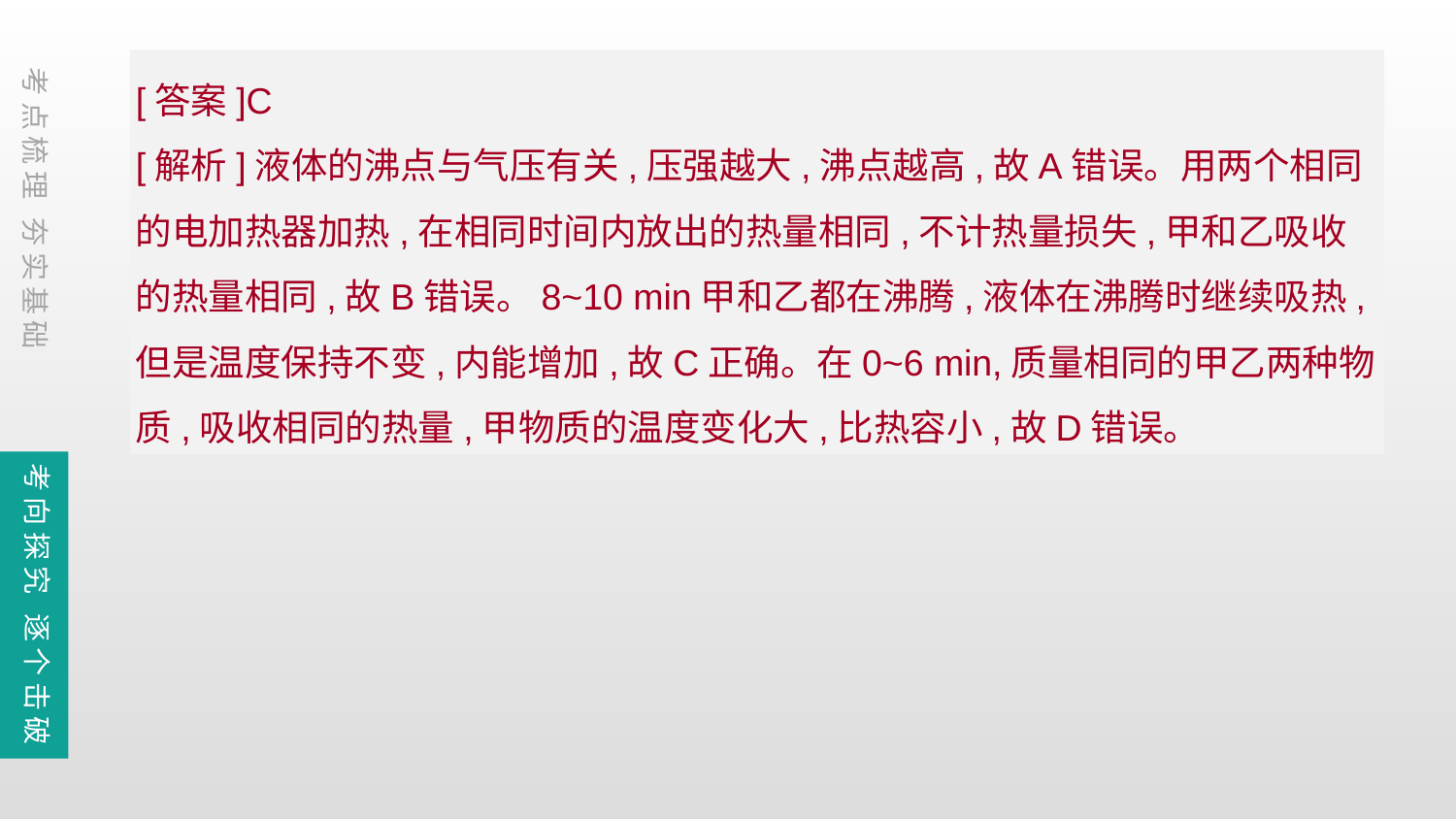

[答案]C
[解析]液体的沸点与气压有关,压强越大,沸点越高,故A错误。用两个相同的电加热器加热,在相同时间内放出的热量相同,不计热量损失,甲和乙吸收的热量相同,故B错误。8~10 min甲和乙都在沸腾,液体在沸腾时继续吸热,但是温度保持不变,内能增加,故C正确。在0~6 min,质量相同的甲乙两种物质,吸收相同的热量,甲物质的温度变化大,比热容小,故D错误。
考点梳理 夯实基础

考向探究 逐个击破